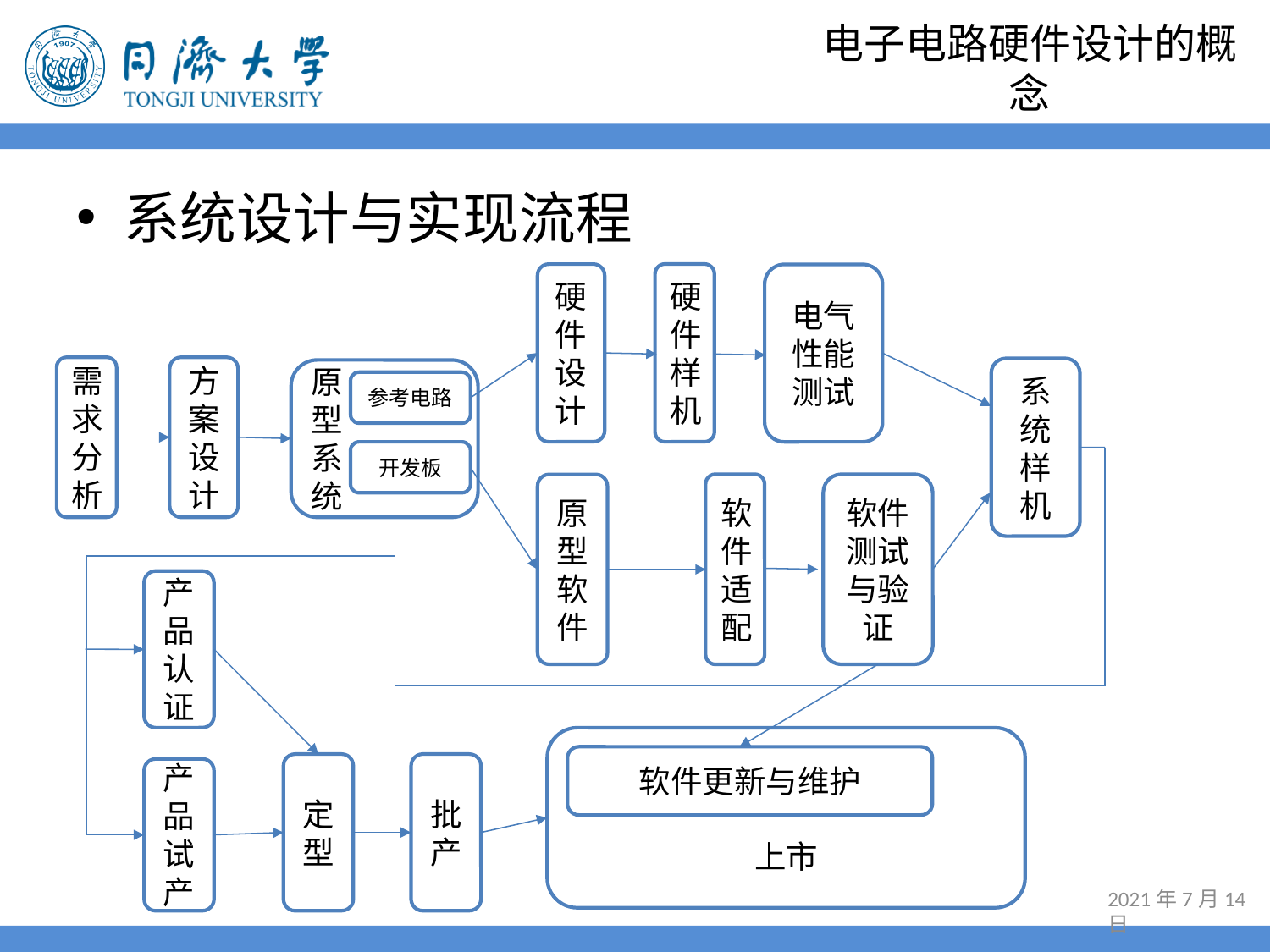

# 电子电路硬件设计的概念
系统设计与实现流程

硬件样机
硬件设计
电气性能测试
需求分析
方案设计
系统样机
原
型
系
统
参考电路
开发板
软件测试与验证
软件适配
原型软件
产品认证

上市
软件更新与维护
定型
批产
产品试产
2021年7月14日